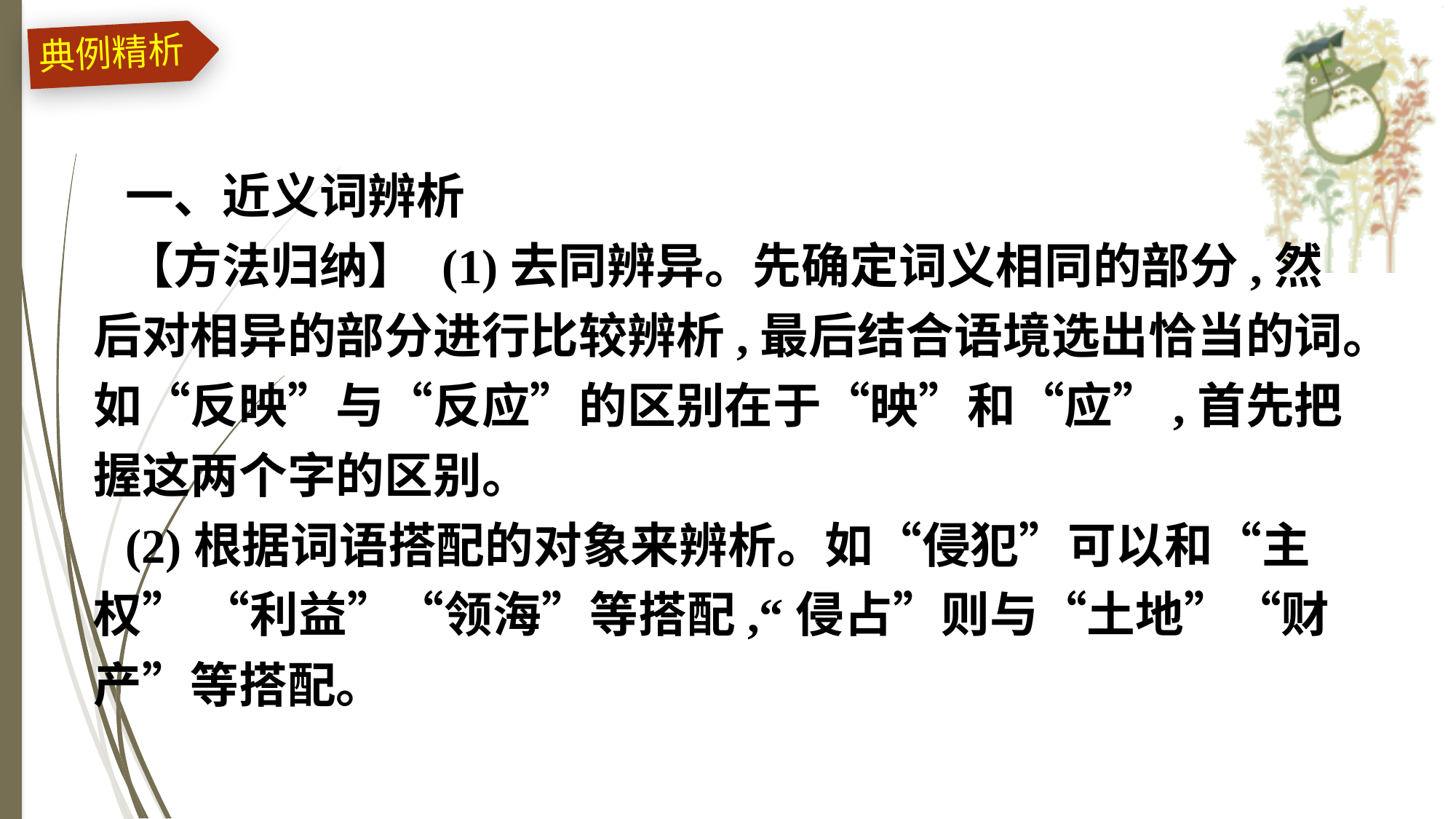

典例精析
一、近义词辨析
【方法归纳】 (1)去同辨异。先确定词义相同的部分,然后对相异的部分进行比较辨析,最后结合语境选出恰当的词。如“反映”与“反应”的区别在于“映”和“应”,首先把握这两个字的区别。
(2)根据词语搭配的对象来辨析。如“侵犯”可以和“主权” “利益”“领海”等搭配,“侵占”则与“土地”“财产”等搭配。